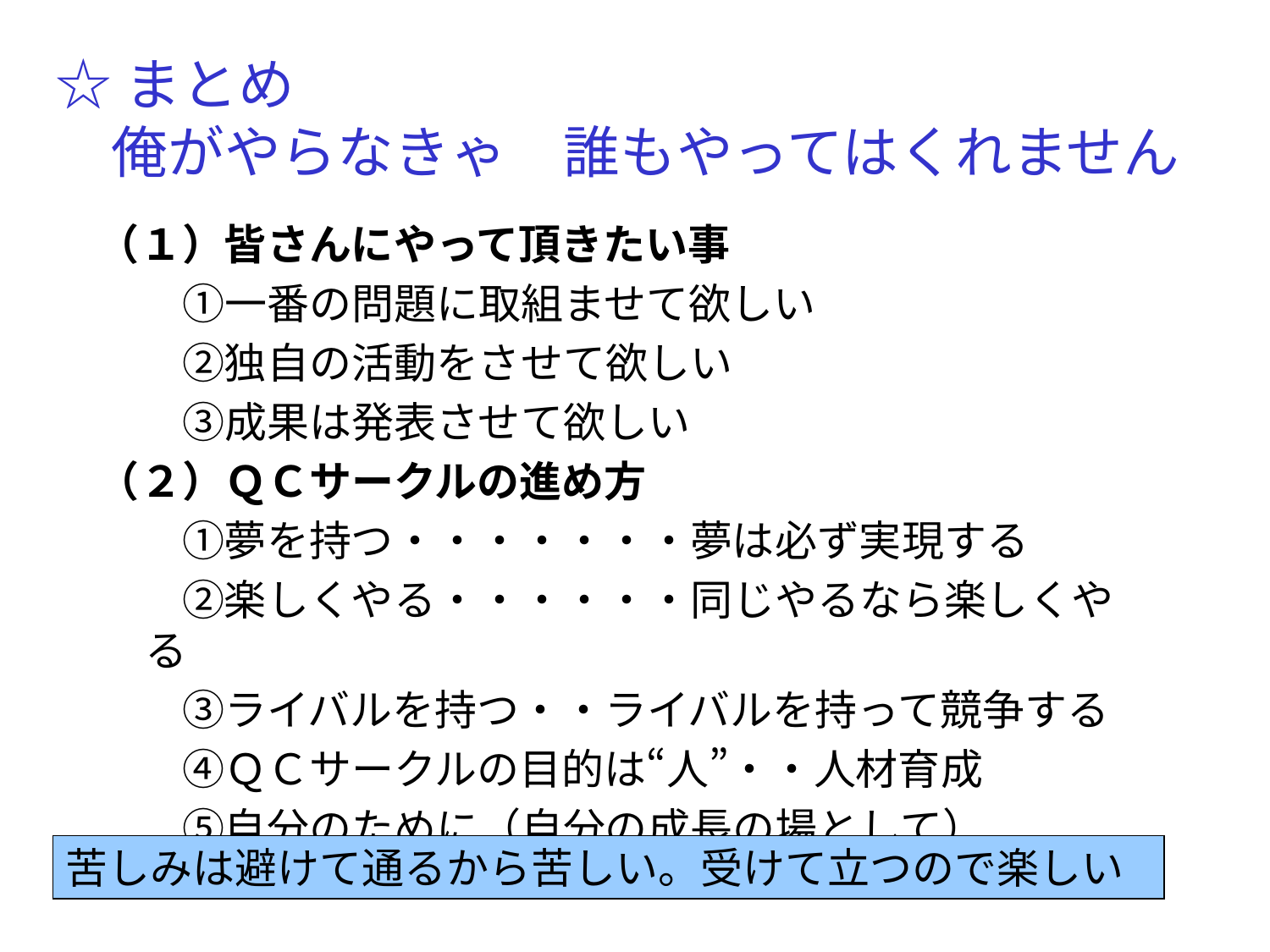

# ☆まとめ 　俺がやらなきゃ　誰もやってはくれません
（１）皆さんにやって頂きたい事
　　①一番の問題に取組ませて欲しい
　　②独自の活動をさせて欲しい
　　③成果は発表させて欲しい
（２）ＱＣサークルの進め方
　　①夢を持つ・・・・・・・夢は必ず実現する
　　②楽しくやる・・・・・・同じやるなら楽しくやる
　　③ライバルを持つ・・ライバルを持って競争する
　　④ＱＣサークルの目的は“人”・・人材育成
　　⑤自分のために（自分の成長の場として）
苦しみは避けて通るから苦しい。受けて立つので楽しい